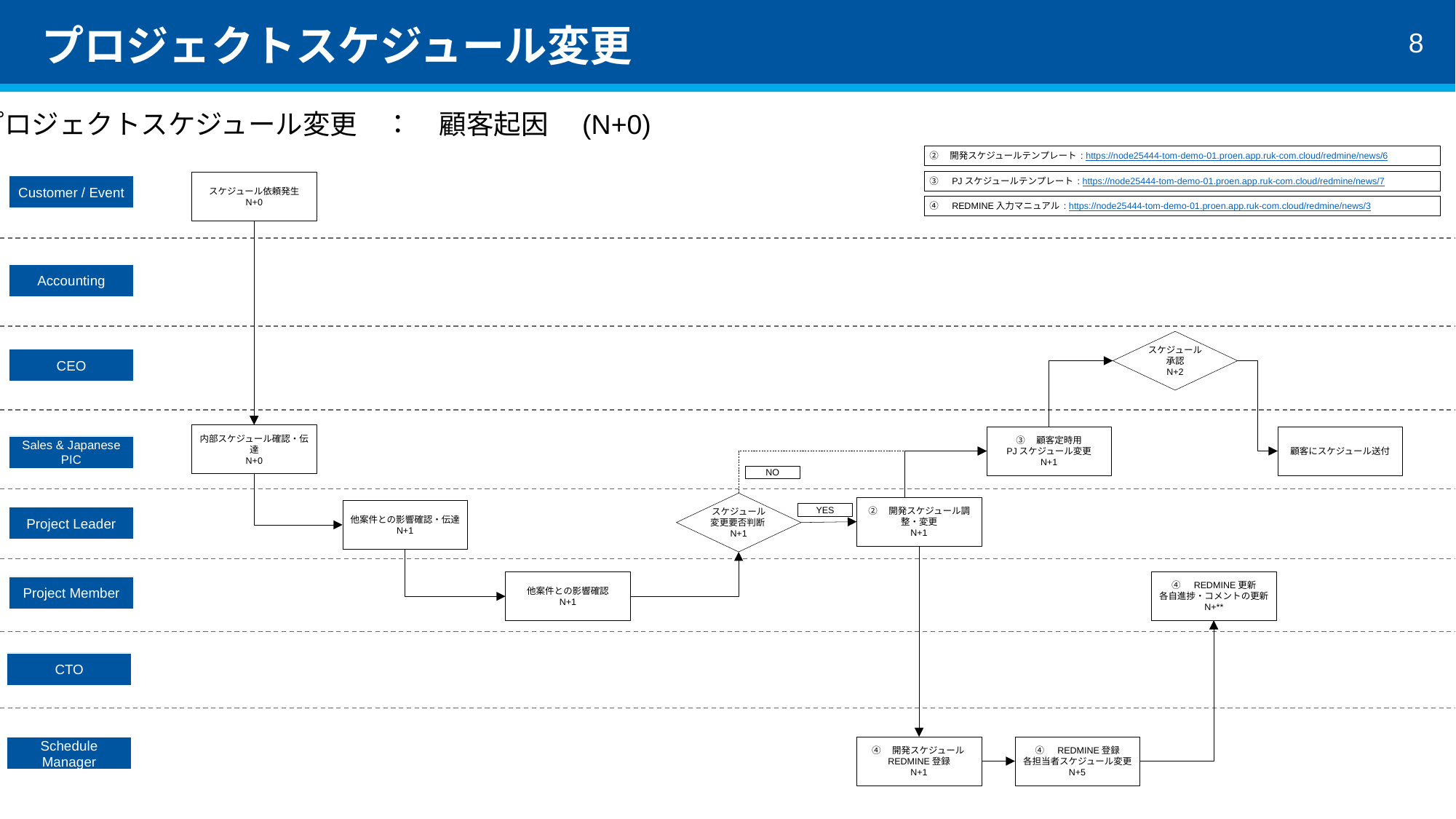

# プロジェクトスケジュール変更
プロジェクトスケジュール変更　：　顧客起因　(N+0)

②　開発スケジュールテンプレート : https://node25444-tom-demo-01.proen.app.ruk-com.cloud/redmine/news/6
③　PJスケジュールテンプレート : https://node25444-tom-demo-01.proen.app.ruk-com.cloud/redmine/news/7
スケジュール依頼発生
N+0
Customer / Event
④　REDMINE入力マニュアル : https://node25444-tom-demo-01.proen.app.ruk-com.cloud/redmine/news/3
Accounting
スケジュール
承認
N+2
CEO
内部スケジュール確認・伝達
N+0
③　顧客定時用
PJスケジュール変更
N+1
顧客にスケジュール送付
Sales & Japanese PIC
NO
スケジュール変更要否判断N+1
②　開発スケジュール調整・変更
N+1
他案件との影響確認・伝達
N+1
YES
Project Leader
④　REDMINE更新
各自進捗・コメントの更新
N+**
他案件との影響確認
N+1
Project Member
CTO
④　開発スケジュールREDMINE登録
N+1
④　REDMINE登録
各担当者スケジュール変更
N+5
Schedule Manager